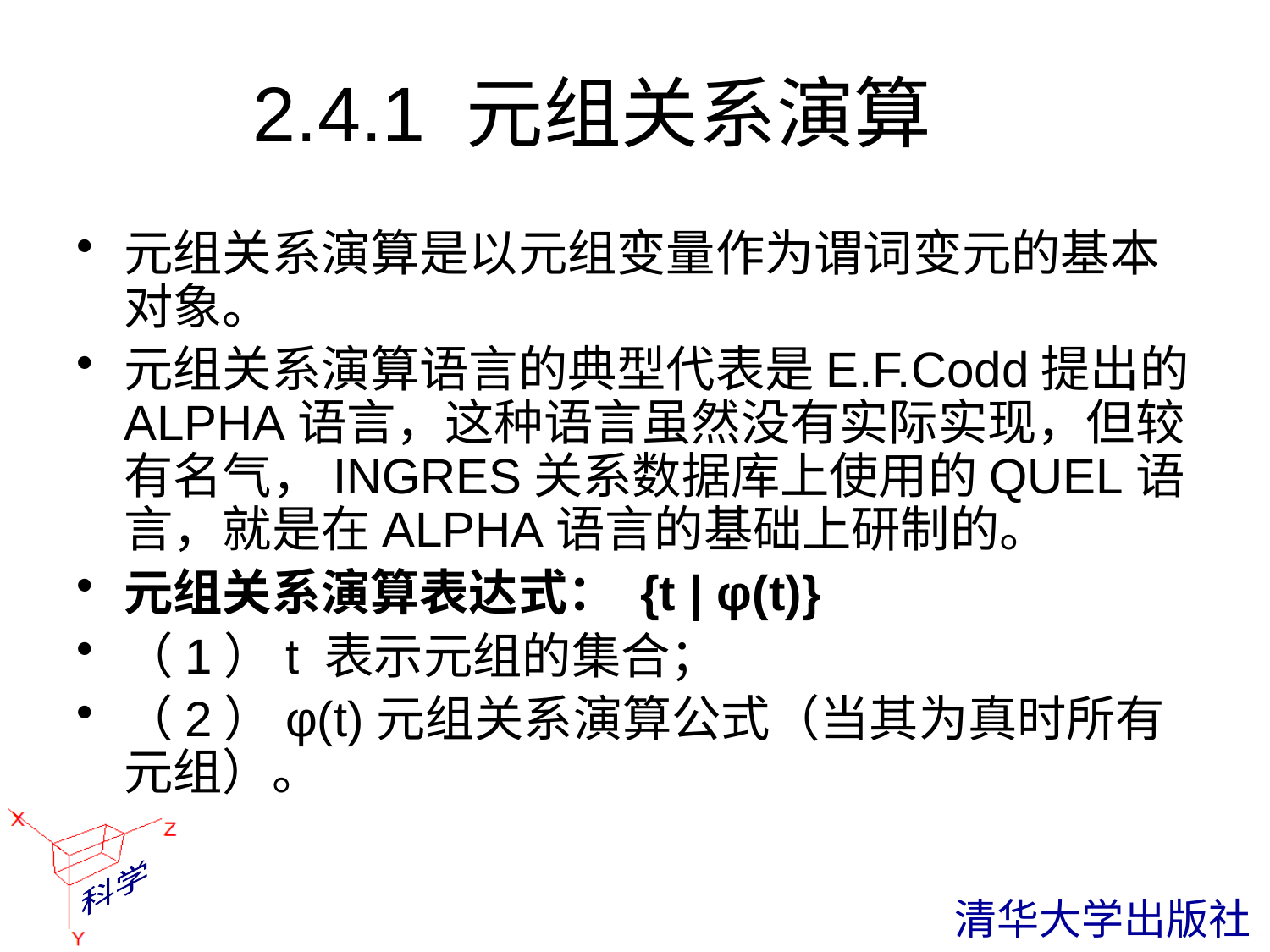

# 2.4.1 元组关系演算
元组关系演算是以元组变量作为谓词变元的基本对象。
元组关系演算语言的典型代表是E.F.Codd提出的ALPHA语言，这种语言虽然没有实际实现，但较有名气，INGRES关系数据库上使用的QUEL语言，就是在ALPHA语言的基础上研制的。
元组关系演算表达式： {t | φ(t)}
（1）t 表示元组的集合；
（2）φ(t)元组关系演算公式（当其为真时所有元组）。
      清华大学出版社